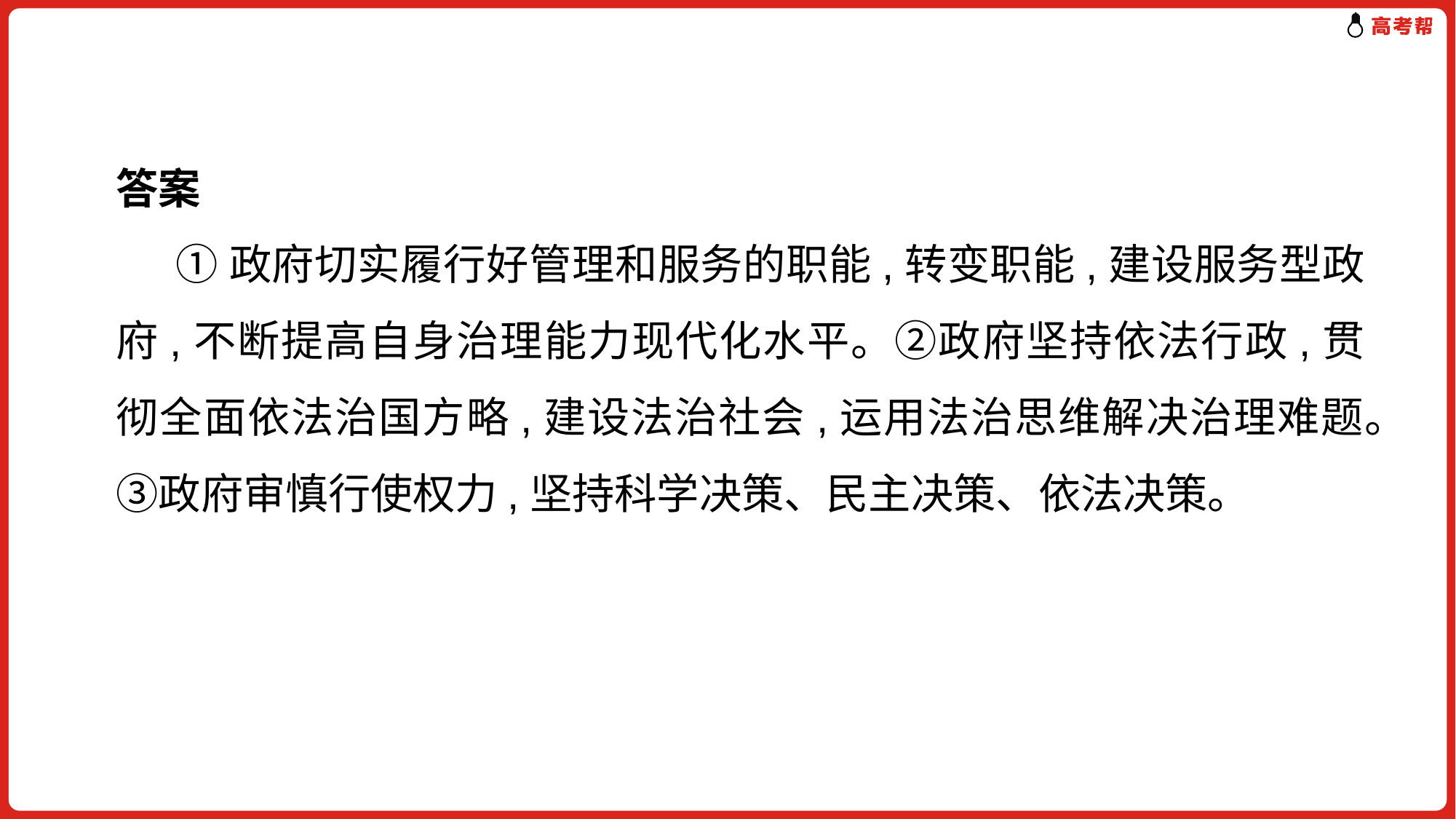

答案
      ①政府切实履行好管理和服务的职能,转变职能,建设服务型政府,不断提高自身治理能力现代化水平。②政府坚持依法行政,贯彻全面依法治国方略,建设法治社会,运用法治思维解决治理难题。③政府审慎行使权力,坚持科学决策、民主决策、依法决策。